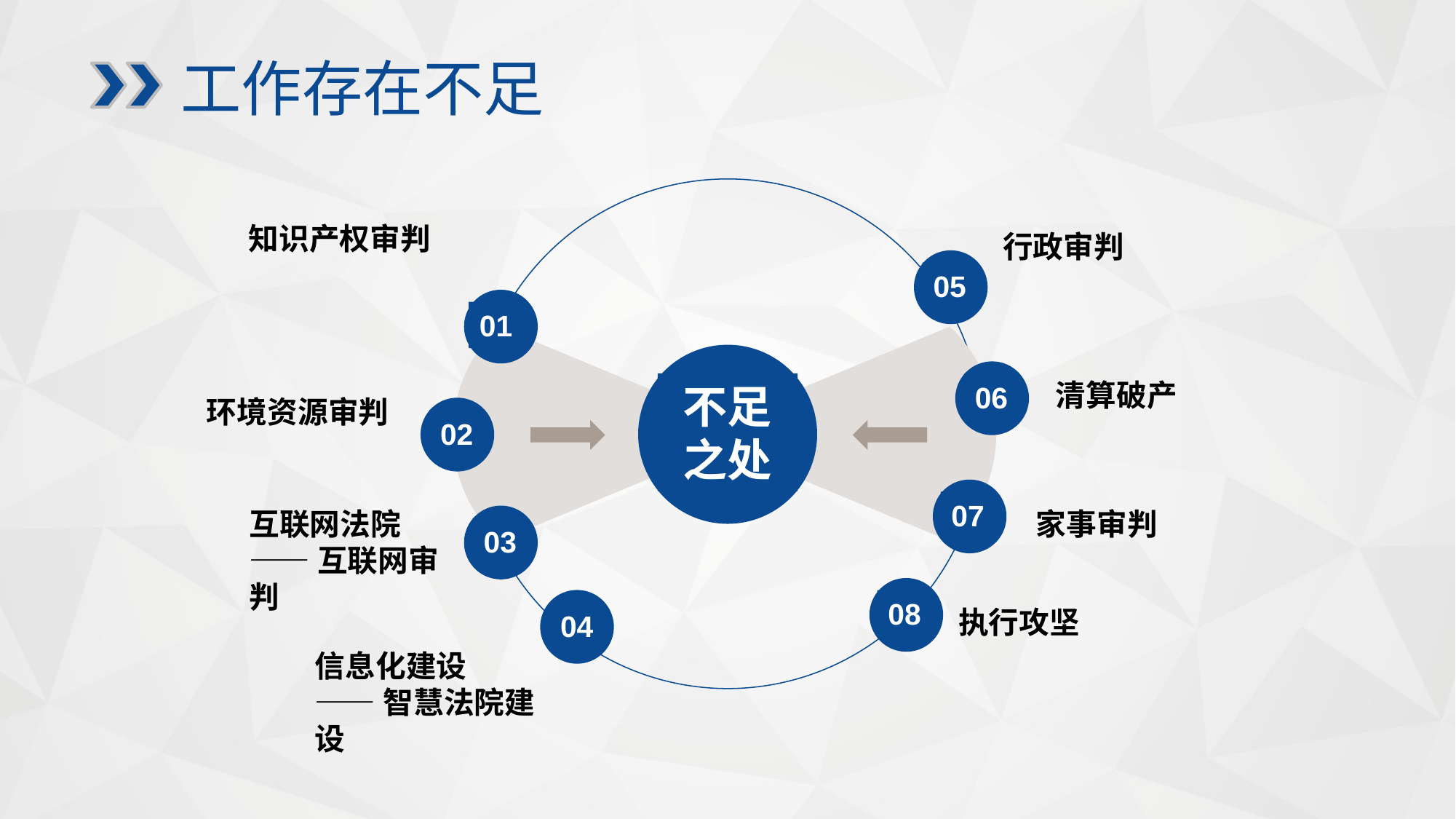

工作存在不足

知识产权审判
行政审判

05

01

不足之处

06
清算破产
环境资源审判

02

07
互联网法院
——互联网审判
家事审判

03

08

04
执行攻坚
信息化建设
——智慧法院建设